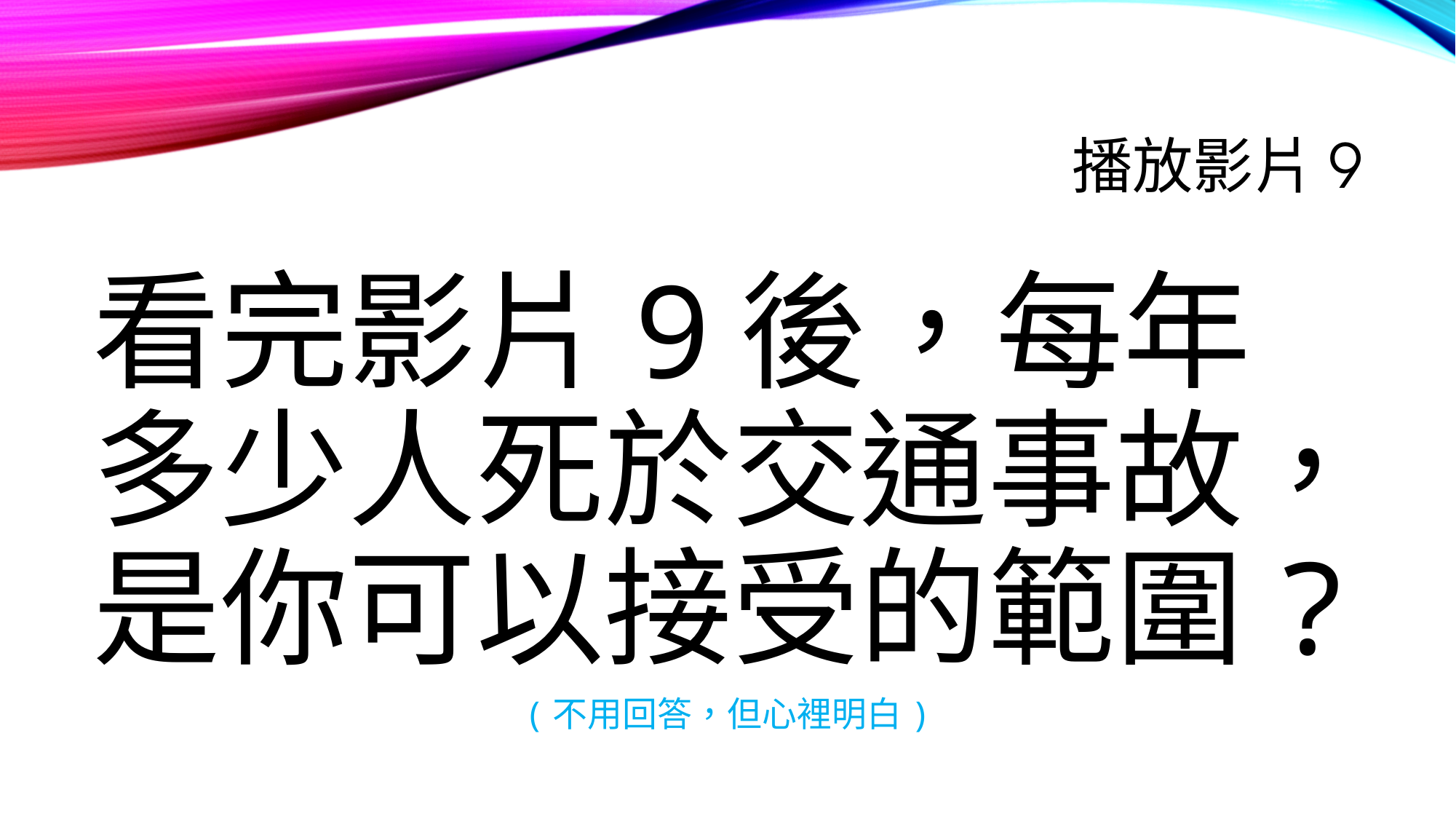

# 播放影片9
看完影片9後，每年多少人死於交通事故，是你可以接受的範圍?
(不用回答，但心裡明白)